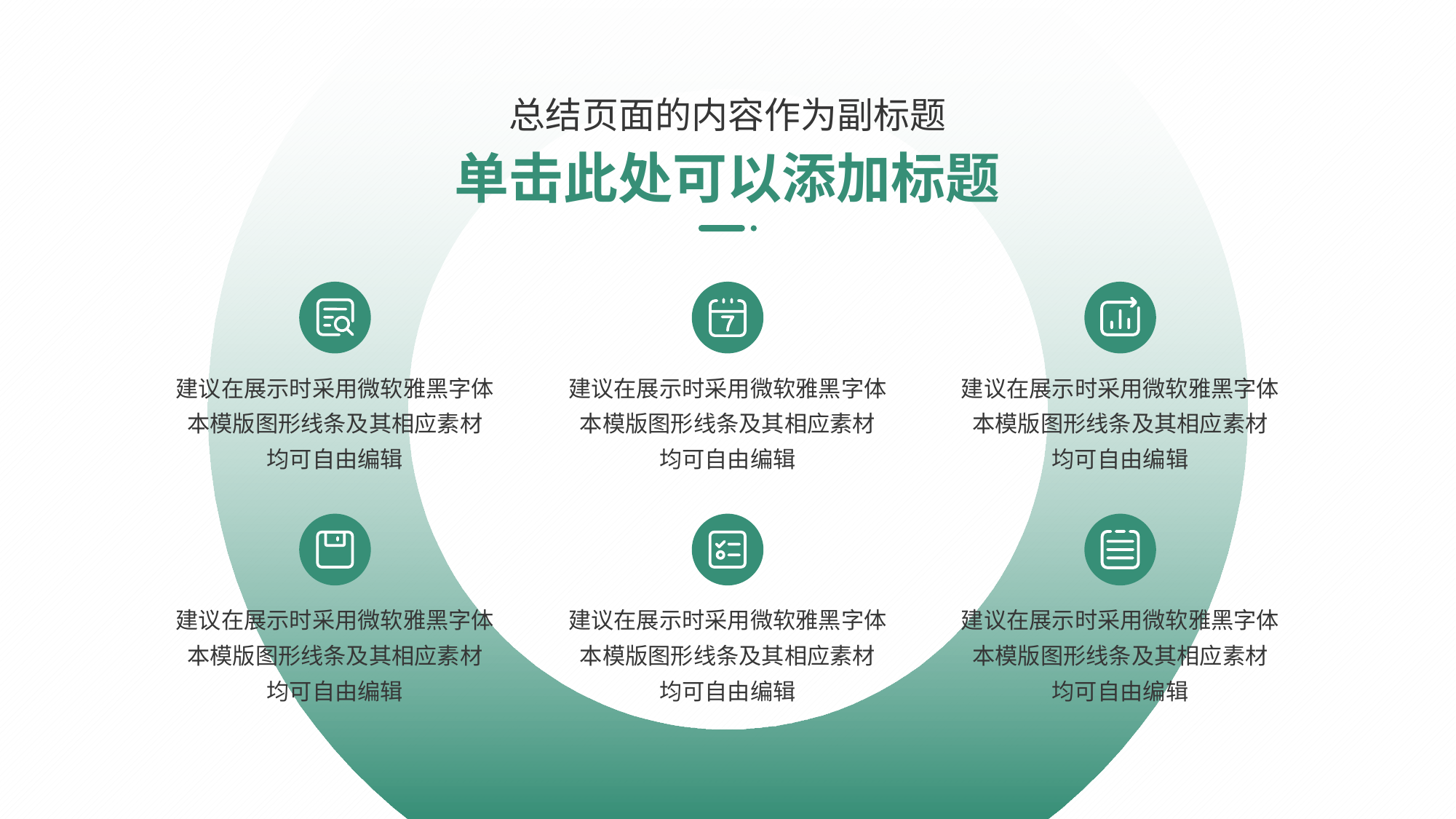

总结页面的内容作为副标题
单击此处可以添加标题

建议在展示时采用微软雅黑字体
本模版图形线条及其相应素材
均可自由编辑

建议在展示时采用微软雅黑字体
本模版图形线条及其相应素材
均可自由编辑

建议在展示时采用微软雅黑字体
本模版图形线条及其相应素材
均可自由编辑

建议在展示时采用微软雅黑字体
本模版图形线条及其相应素材
均可自由编辑

建议在展示时采用微软雅黑字体
本模版图形线条及其相应素材
均可自由编辑

建议在展示时采用微软雅黑字体
本模版图形线条及其相应素材
均可自由编辑